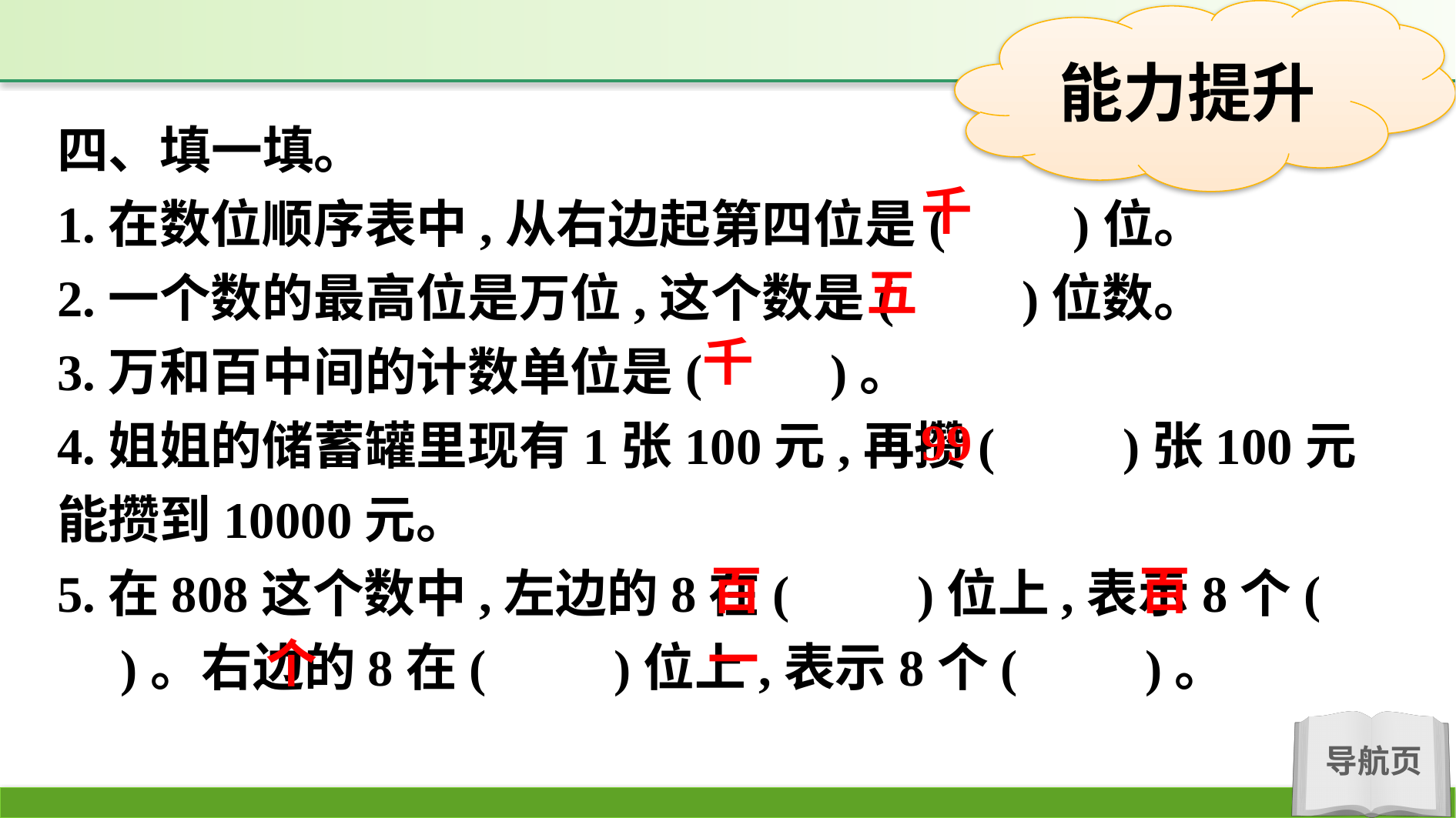

四、填一填。
1.在数位顺序表中,从右边起第四位是(　　)位。
2.一个数的最高位是万位,这个数是(　　)位数。
3.万和百中间的计数单位是(　　)。
4.姐姐的储蓄罐里现有1张100元,再攒(　　)张100元能攒到10000元。
5.在808这个数中,左边的8在(　　)位上,表示8个(　　)。右边的8在(　　)位上,表示8个(　　)。
千
五
千
99
百
百
一
个